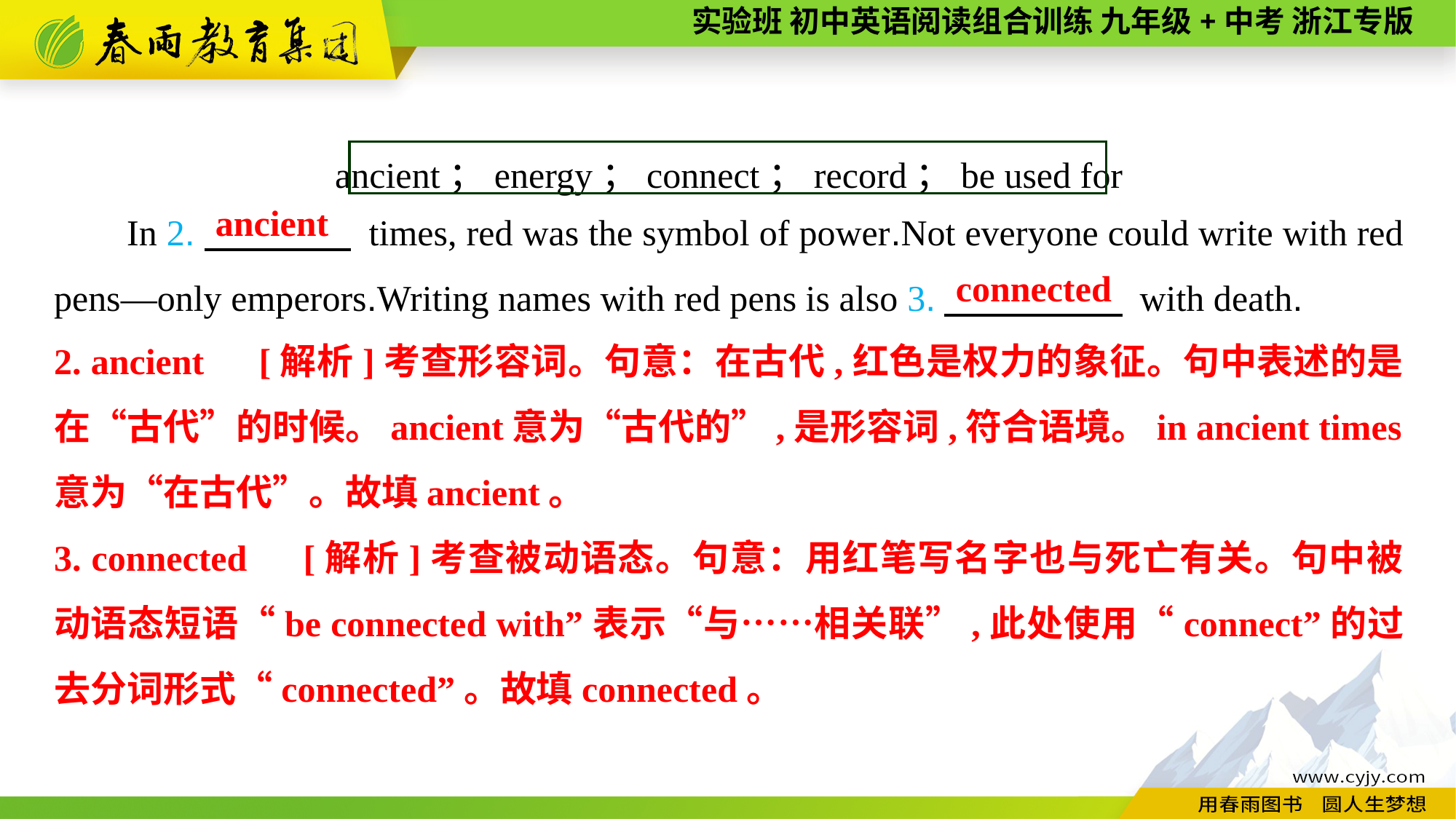

ancient；energy；connect；record；be used for

In 2.　　　　 times, red was the symbol of power.Not everyone could write with red pens—only emperors.Writing names with red pens is also 3.　　　    　 with death.
 ancient
connected
2. ancient　[解析]考查形容词。句意：在古代,红色是权力的象征。句中表述的是在“古代”的时候。ancient意为“古代的”,是形容词,符合语境。in ancient times意为“在古代”。故填ancient。
3. connected　[解析]考查被动语态。句意：用红笔写名字也与死亡有关。句中被动语态短语“be connected with”表示“与……相关联”,此处使用“connect”的过去分词形式“connected”。故填connected。